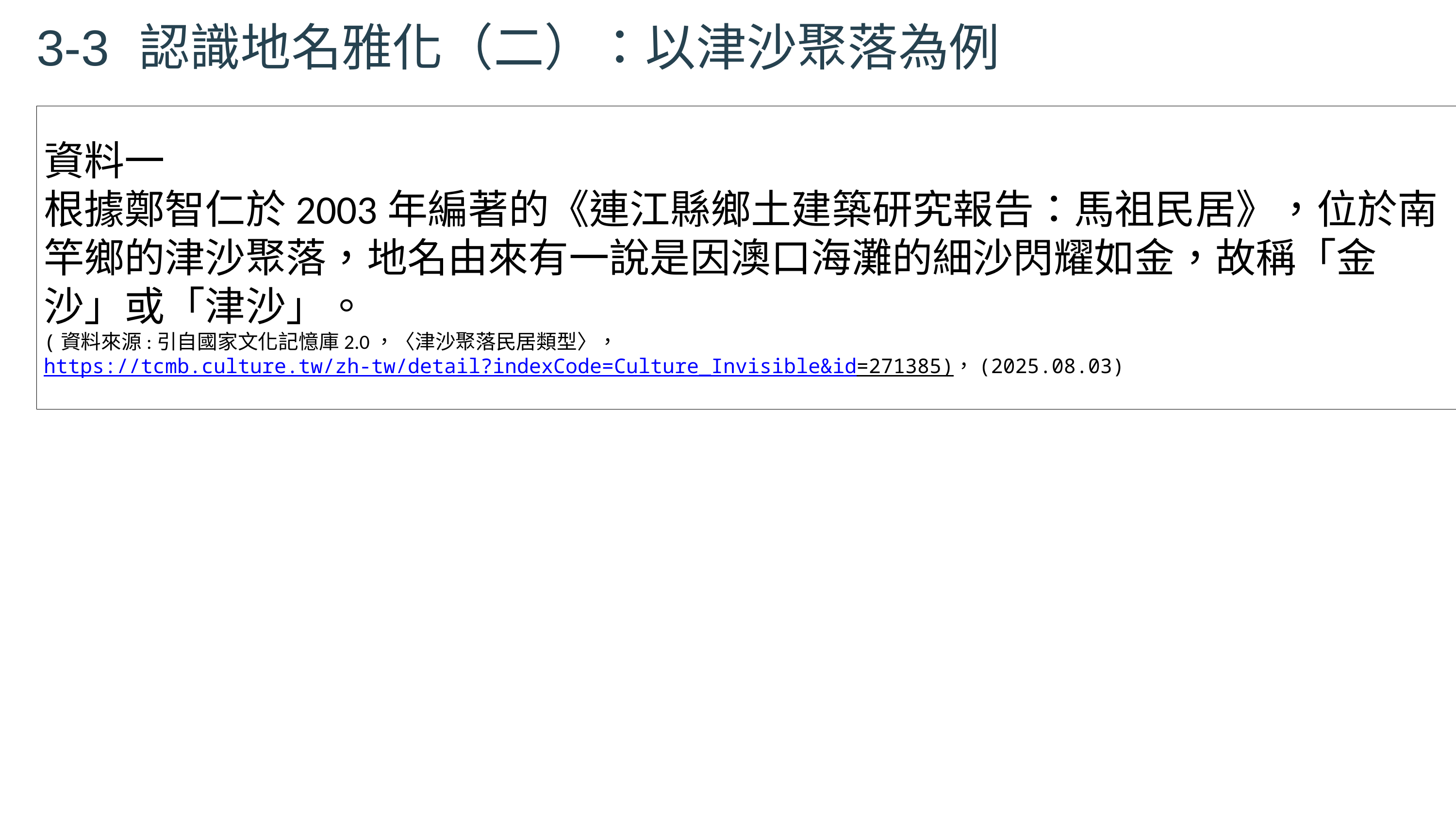

3-3
認識地名雅化（二）：以津沙聚落為例
資料一
根據鄭智仁於2003年編著的《連江縣鄉土建築研究報告：馬祖民居》，位於南竿鄉的津沙聚落，地名由來有一說是因澳口海灘的細沙閃耀如金，故稱「金沙」或「津沙」。
(資料來源:引自國家文化記憶庫2.0，〈津沙聚落民居類型〉，
https://tcmb.culture.tw/zh-tw/detail?indexCode=Culture_Invisible&id=271385)，(2025.08.03)